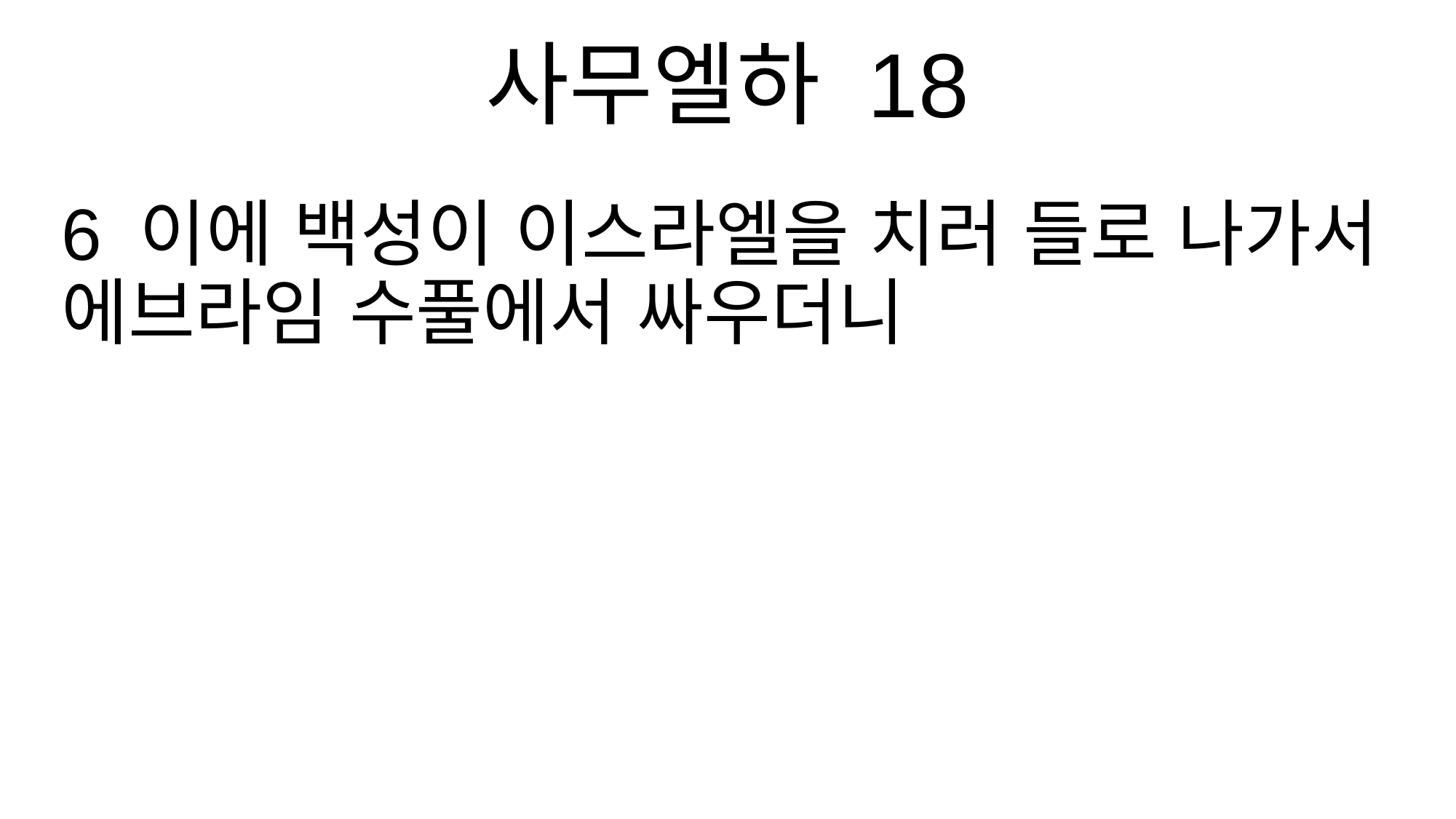

사무엘하 18
6 이에 백성이 이스라엘을 치러 들로 나가서 에브라임 수풀에서 싸우더니